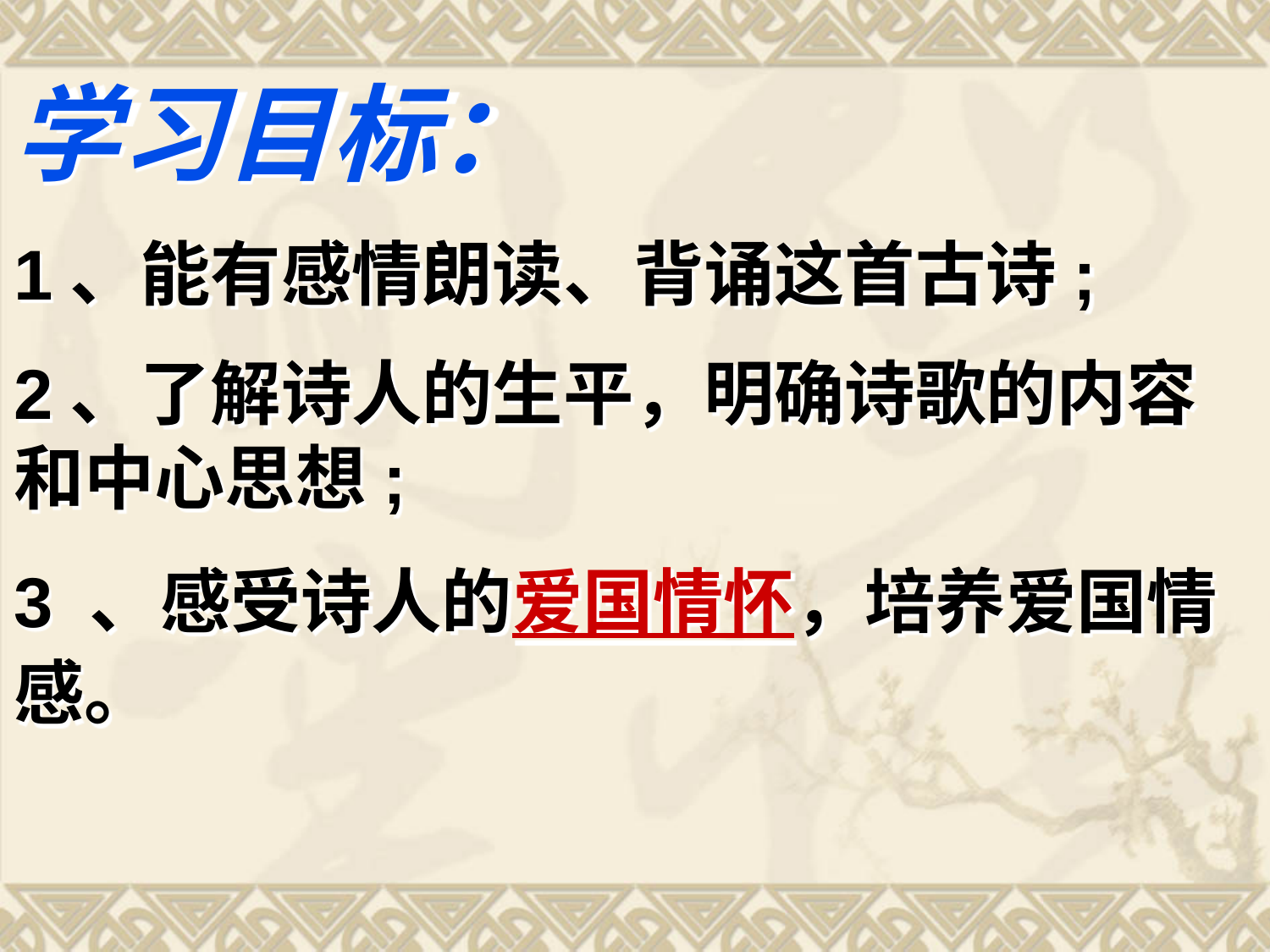

学习目标：
1、能有感情朗读、背诵这首古诗;
2、了解诗人的生平，明确诗歌的内容和中心思想;
3 、感受诗人的爱国情怀，培养爱国情感。